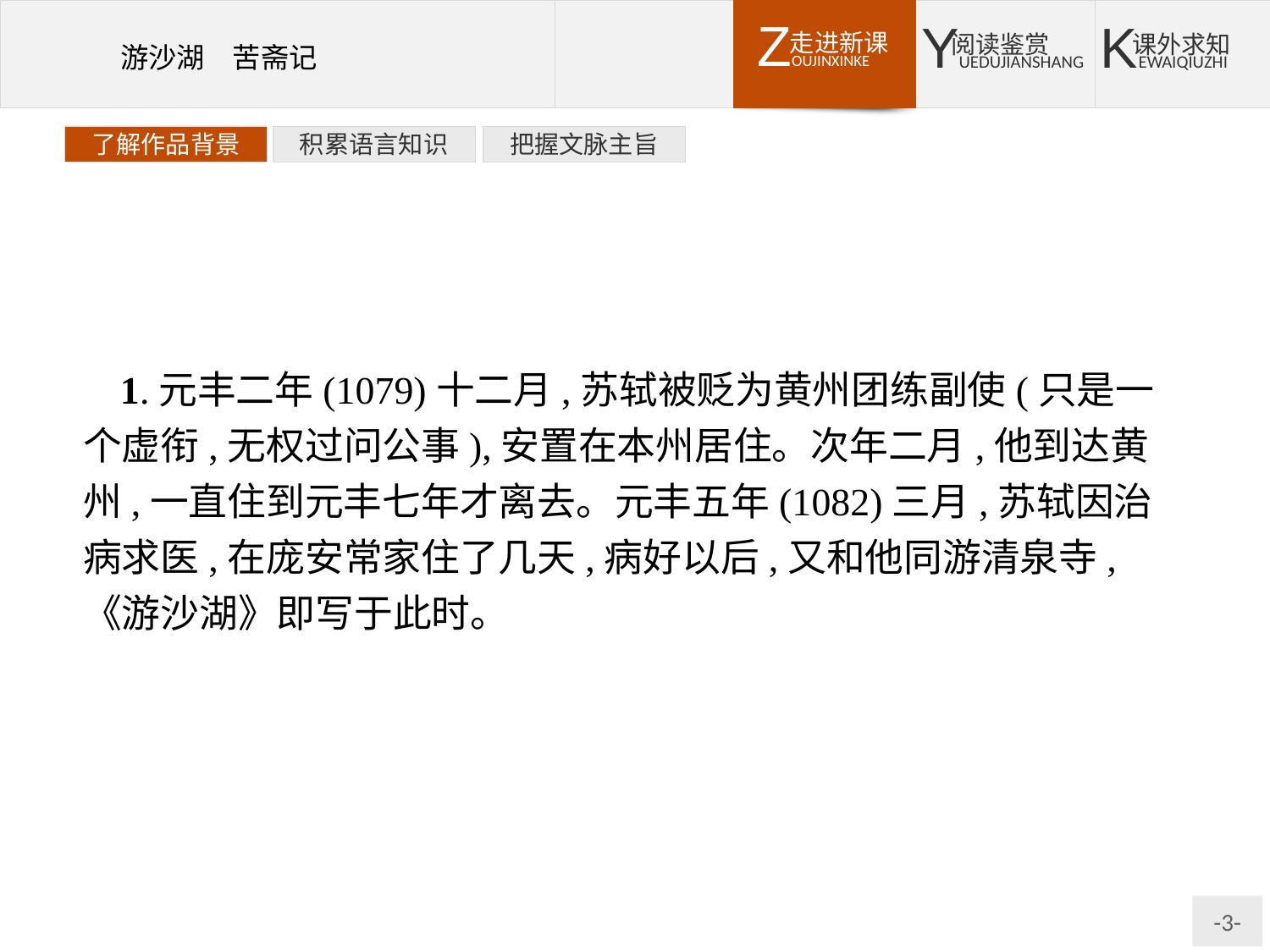

了解作品背景
积累语言知识
把握文脉主旨
1.元丰二年(1079)十二月,苏轼被贬为黄州团练副使(只是一个虚衔,无权过问公事),安置在本州居住。次年二月,他到达黄州,一直住到元丰七年才离去。元丰五年(1082)三月,苏轼因治病求医,在庞安常家住了几天,病好以后,又和他同游清泉寺,《游沙湖》即写于此时。